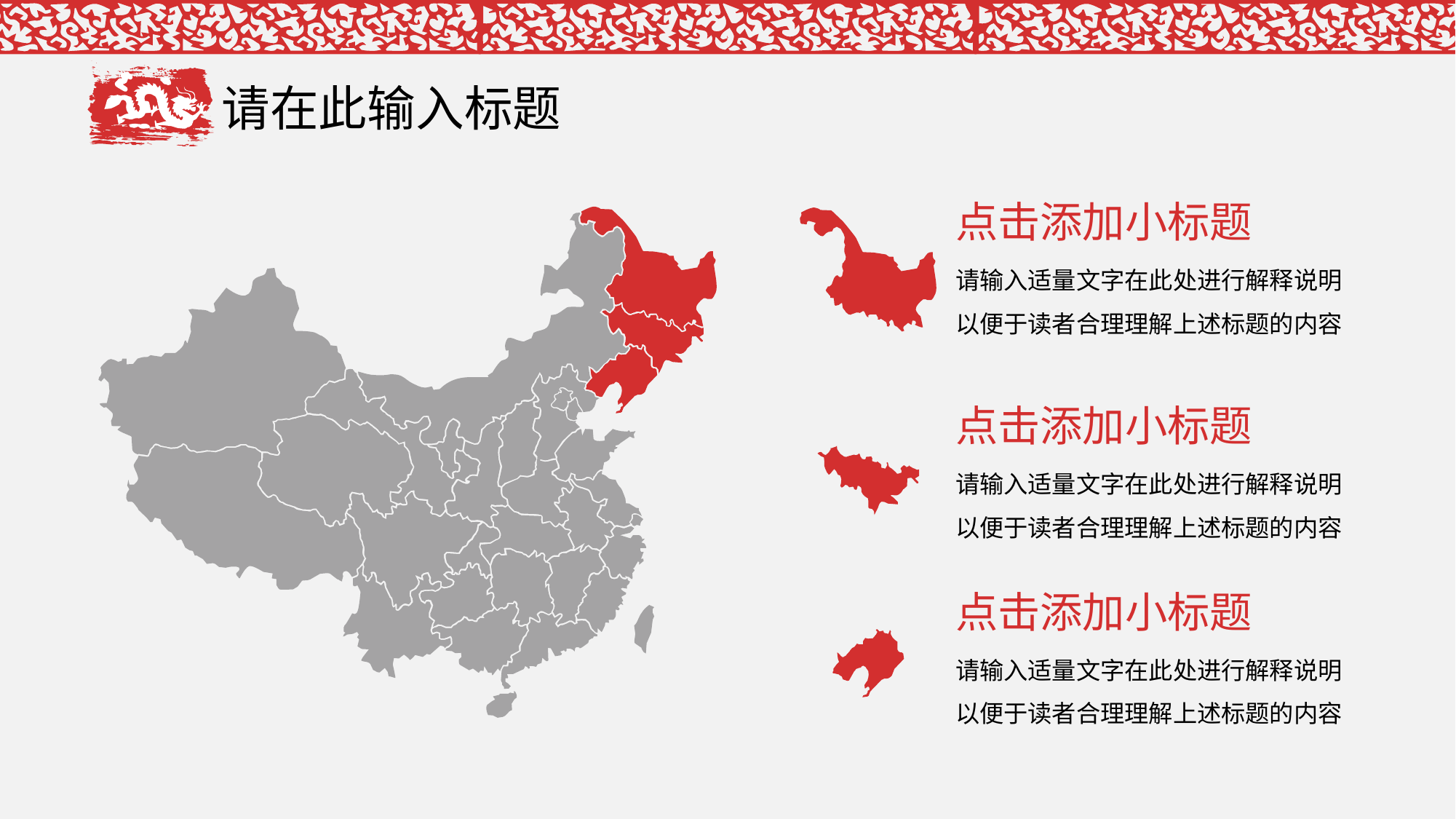

请在此输入标题
点击添加小标题

请输入适量文字在此处进行解释说明以便于读者合理理解上述标题的内容
点击添加小标题

请输入适量文字在此处进行解释说明以便于读者合理理解上述标题的内容
点击添加小标题

请输入适量文字在此处进行解释说明以便于读者合理理解上述标题的内容